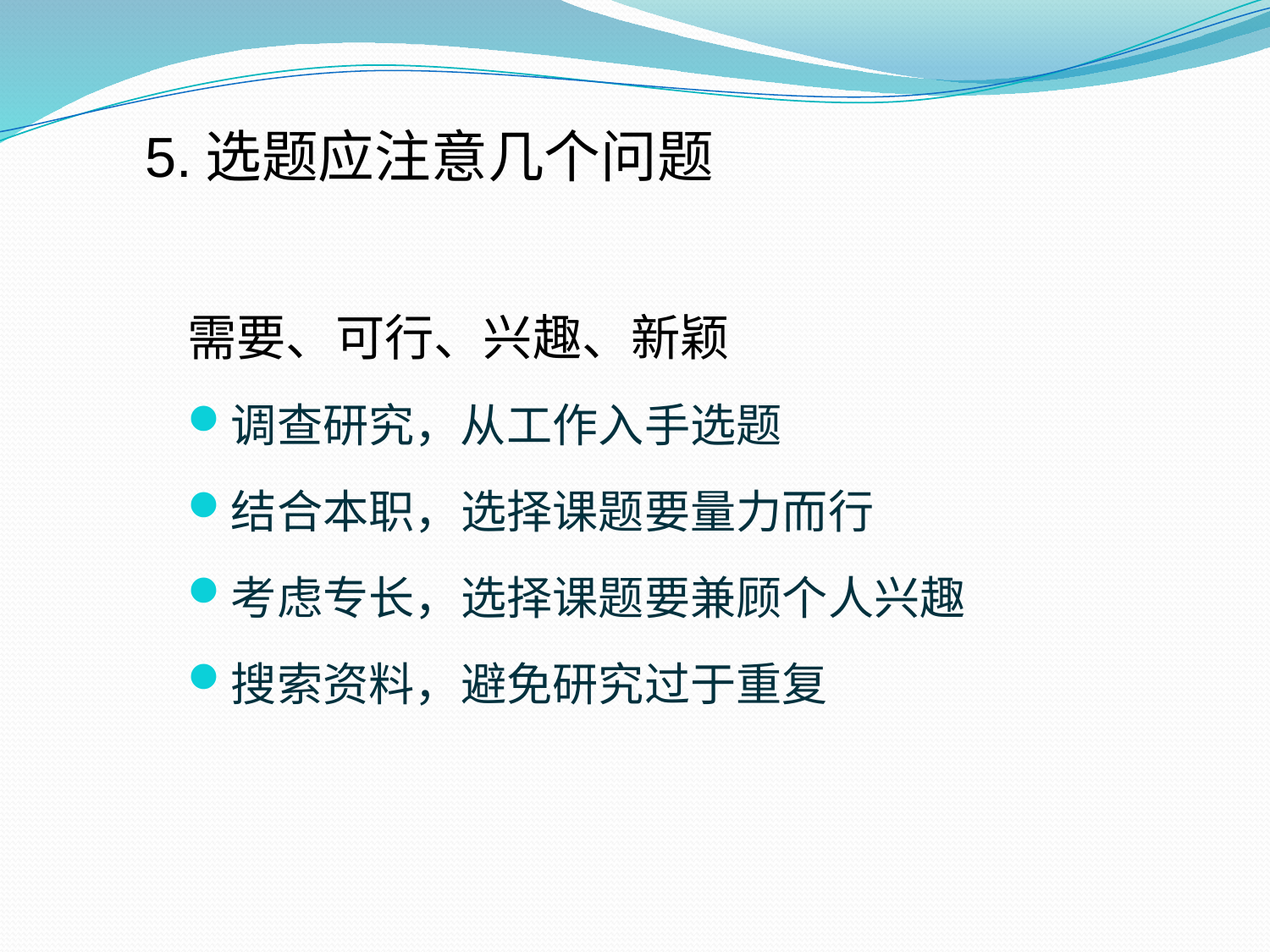

# 5.选题应注意几个问题
需要、可行、兴趣、新颖
调查研究，从工作入手选题
结合本职，选择课题要量力而行
考虑专长，选择课题要兼顾个人兴趣
搜索资料，避免研究过于重复